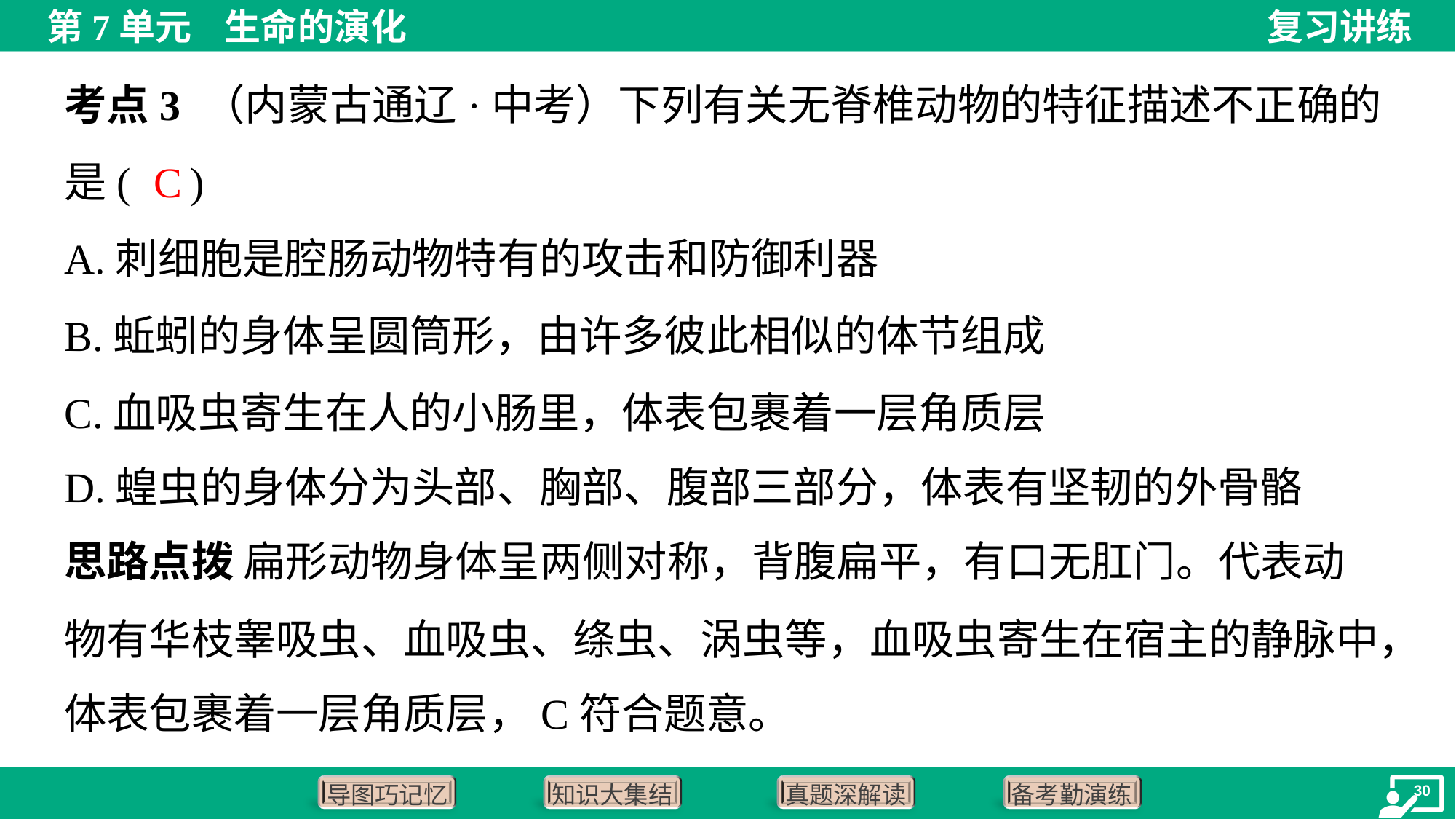

考点3 （内蒙古通辽·中考）下列有关无脊椎动物的特征描述不正确的是(     )
C
A.刺细胞是腔肠动物特有的攻击和防御利器
B.蚯蚓的身体呈圆筒形，由许多彼此相似的体节组成
C.血吸虫寄生在人的小肠里，体表包裹着一层角质层
D.蝗虫的身体分为头部、胸部、腹部三部分，体表有坚韧的外骨骼
思路点拨 扁形动物身体呈两侧对称，背腹扁平，有口无肛门。代表动
物有华枝睾吸虫、血吸虫、绦虫、涡虫等，血吸虫寄生在宿主的静脉中，
体表包裹着一层角质层，C符合题意。